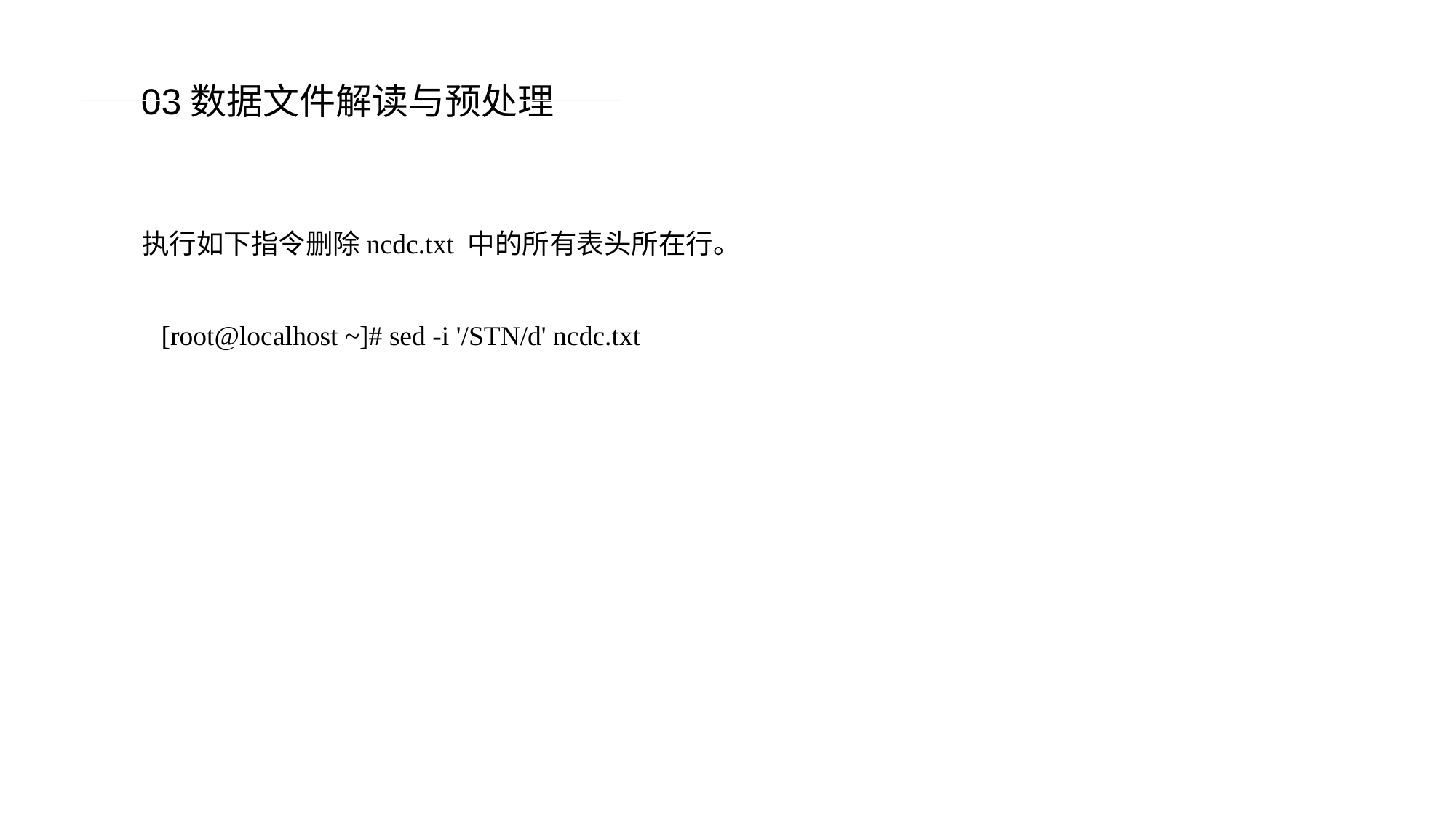

03数据文件解读与预处理
执行如下指令删除ncdc.txt 中的所有表头所在行。
[root@localhost ~]# sed -i '/STN/d' ncdc.txt